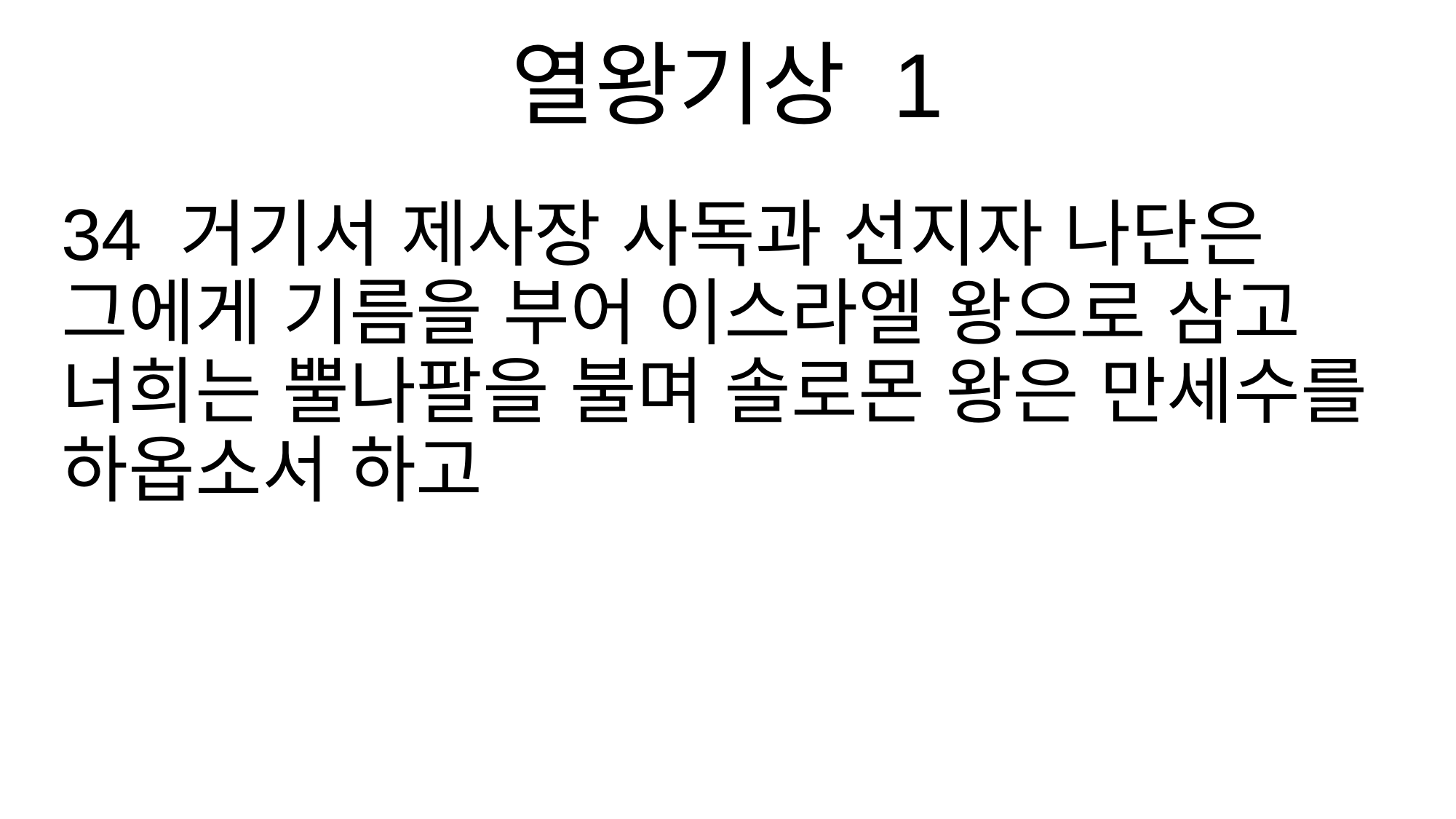

열왕기상 1
34 거기서 제사장 사독과 선지자 나단은 그에게 기름을 부어 이스라엘 왕으로 삼고 너희는 뿔나팔을 불며 솔로몬 왕은 만세수를 하옵소서 하고